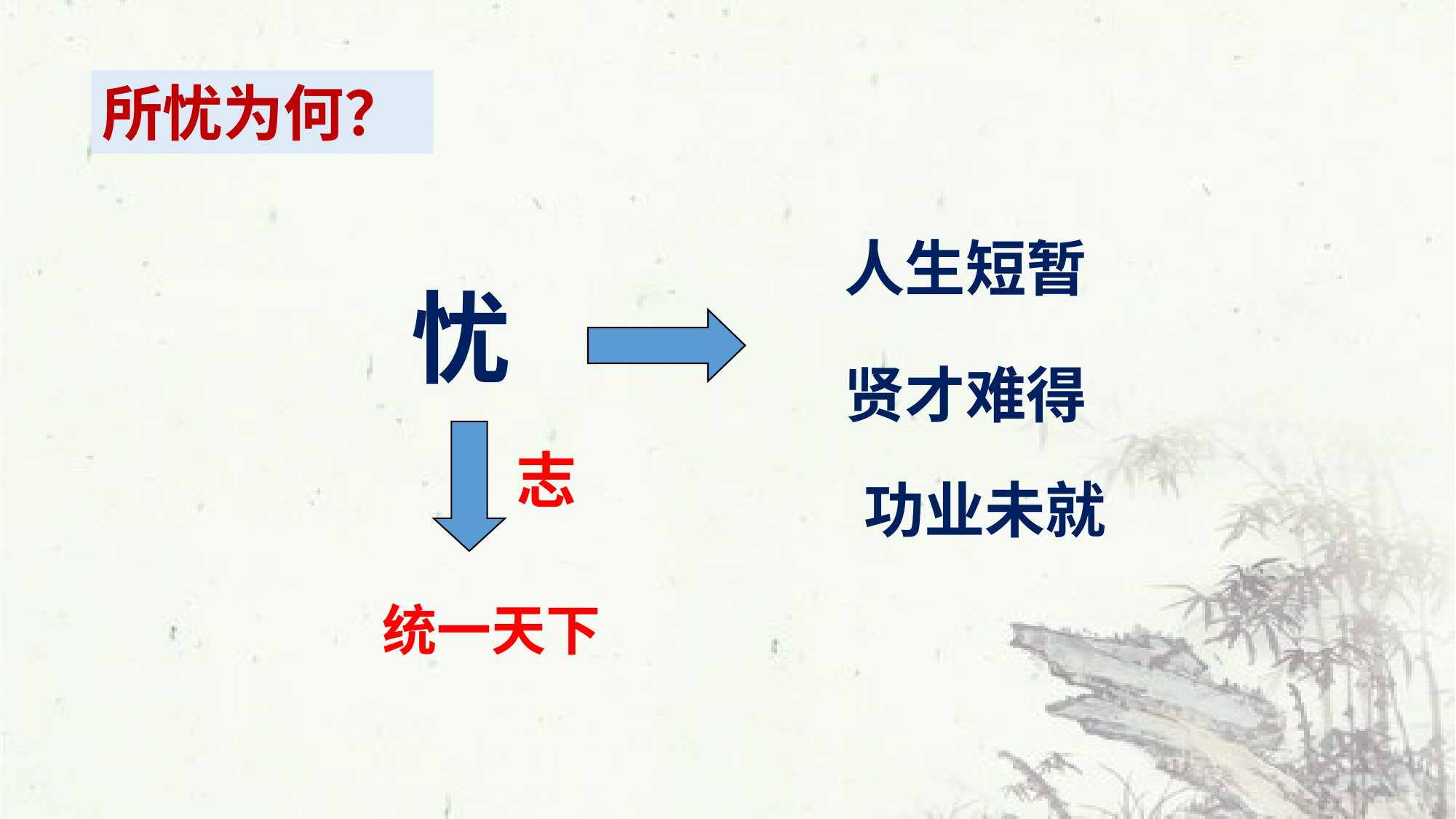

所忧为何？
人生短暂

忧
贤才难得

志
功业未就
统一天下